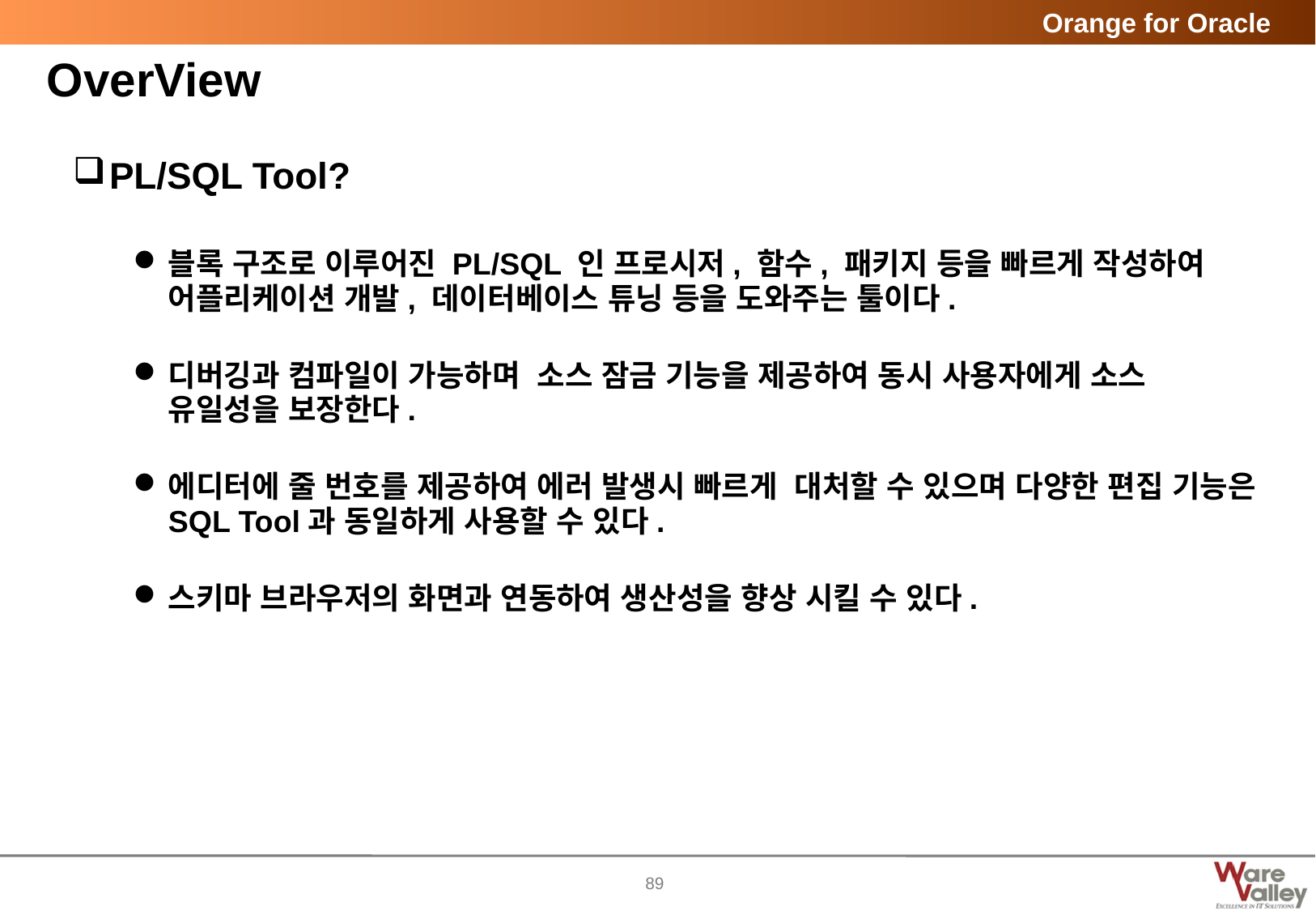

# OverView
PL/SQL Tool?

블록 구조로 이루어진 PL/SQL 인 프로시저, 함수, 패키지 등을 빠르게 작성하여 어플리케이션 개발, 데이터베이스 튜닝 등을 도와주는 툴이다.
디버깅과 컴파일이 가능하며  소스 잠금 기능을 제공하여 동시 사용자에게 소스
유일성을 보장한다.
에디터에 줄 번호를 제공하여 에러 발생시 빠르게  대처할 수 있으며 다양한 편집 기능은 SQL Tool과 동일하게 사용할 수 있다.
스키마 브라우저의 화면과 연동하여 생산성을 향상 시킬 수 있다.